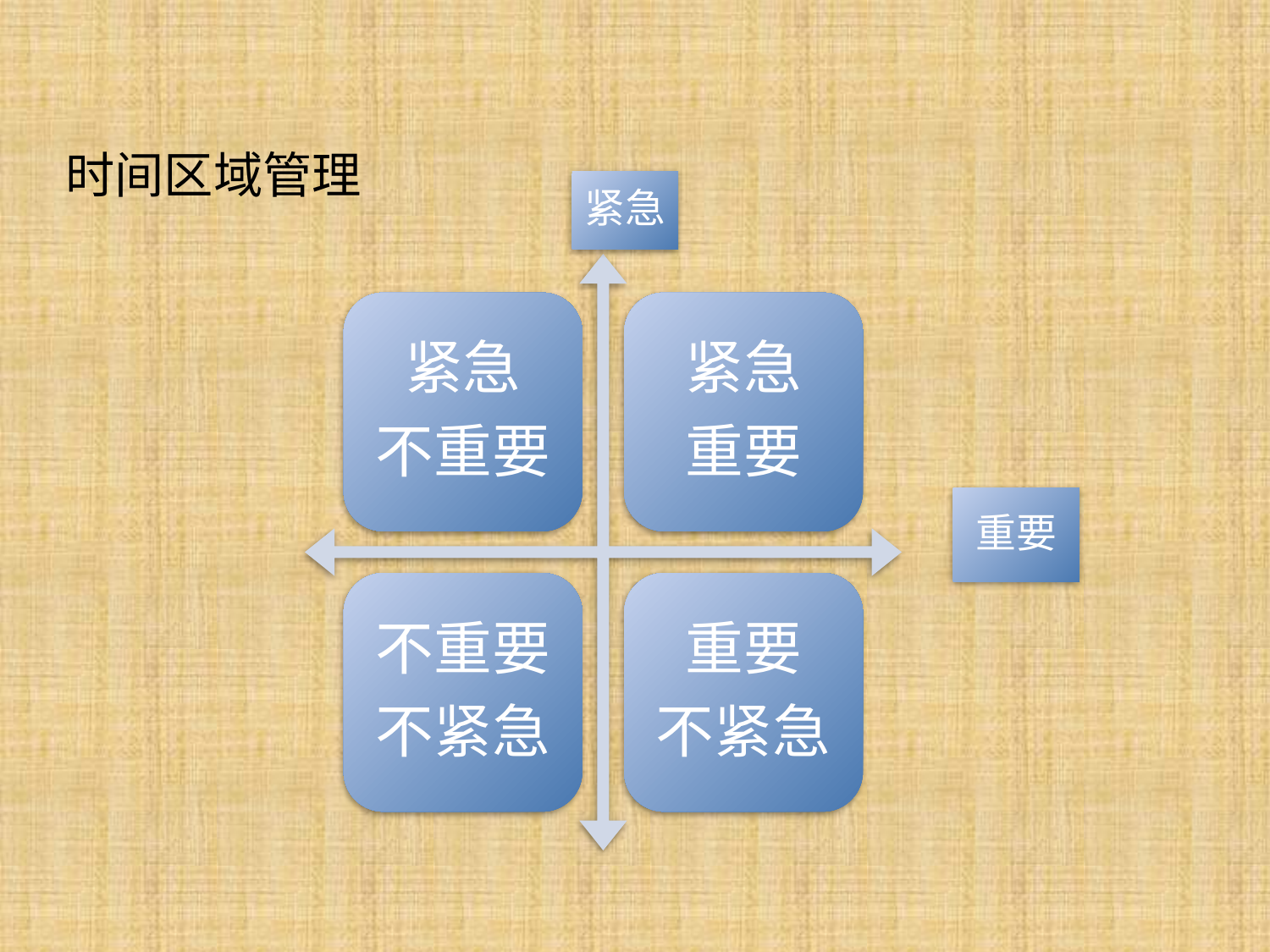

# 时间区域管理
紧急
重要
紧急
不重要
紧急
重要
不重要
不紧急
重要
不紧急